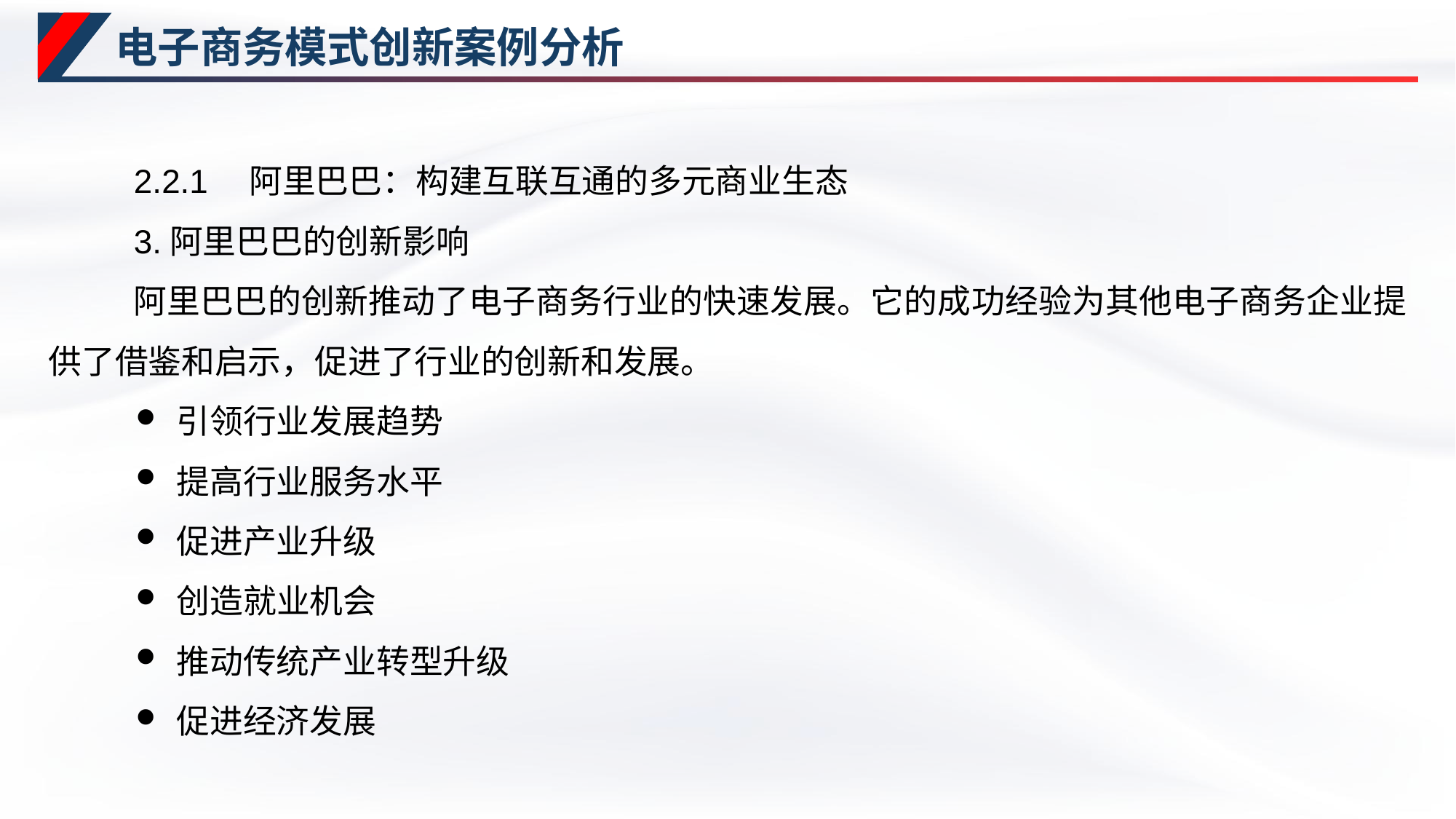

# 电子商务模式创新案例分析
2.2.1　阿里巴巴：构建互联互通的多元商业生态
3.阿里巴巴的创新影响
阿里巴巴的创新推动了电子商务行业的快速发展。它的成功经验为其他电子商务企业提供了借鉴和启示，促进了行业的创新和发展。
引领行业发展趋势
提高行业服务水平
促进产业升级
创造就业机会
推动传统产业转型升级
促进经济发展